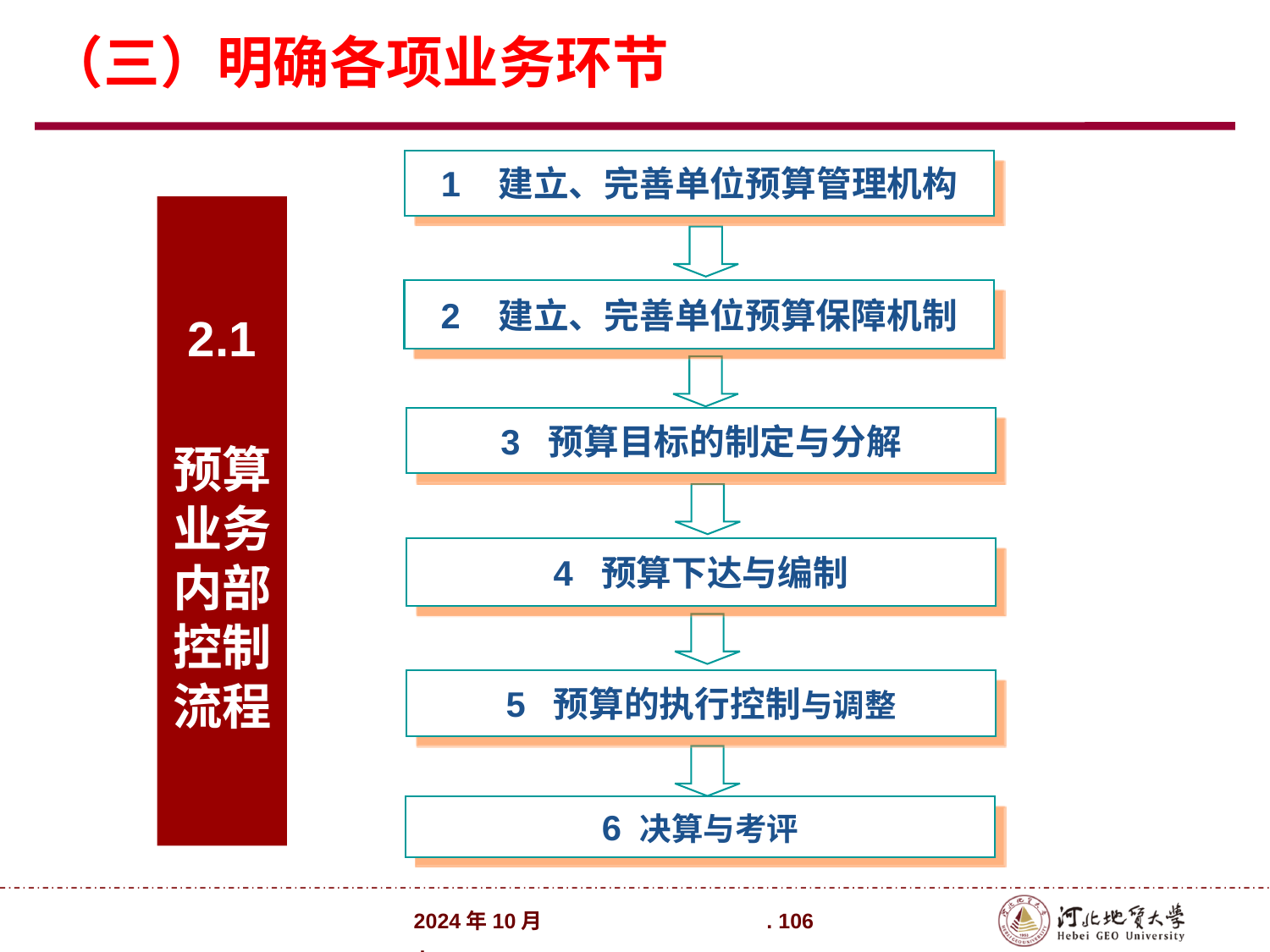

# （三）明确各项业务环节
1   建立、完善单位预算管理机构
2.1
预算业务内部控制流程

2   建立、完善单位预算保障机制

3  预算目标的制定与分解

4  预算下达与编制

5  预算的执行控制与调整

6 决算与考评
2024年10月                                             . 106 .